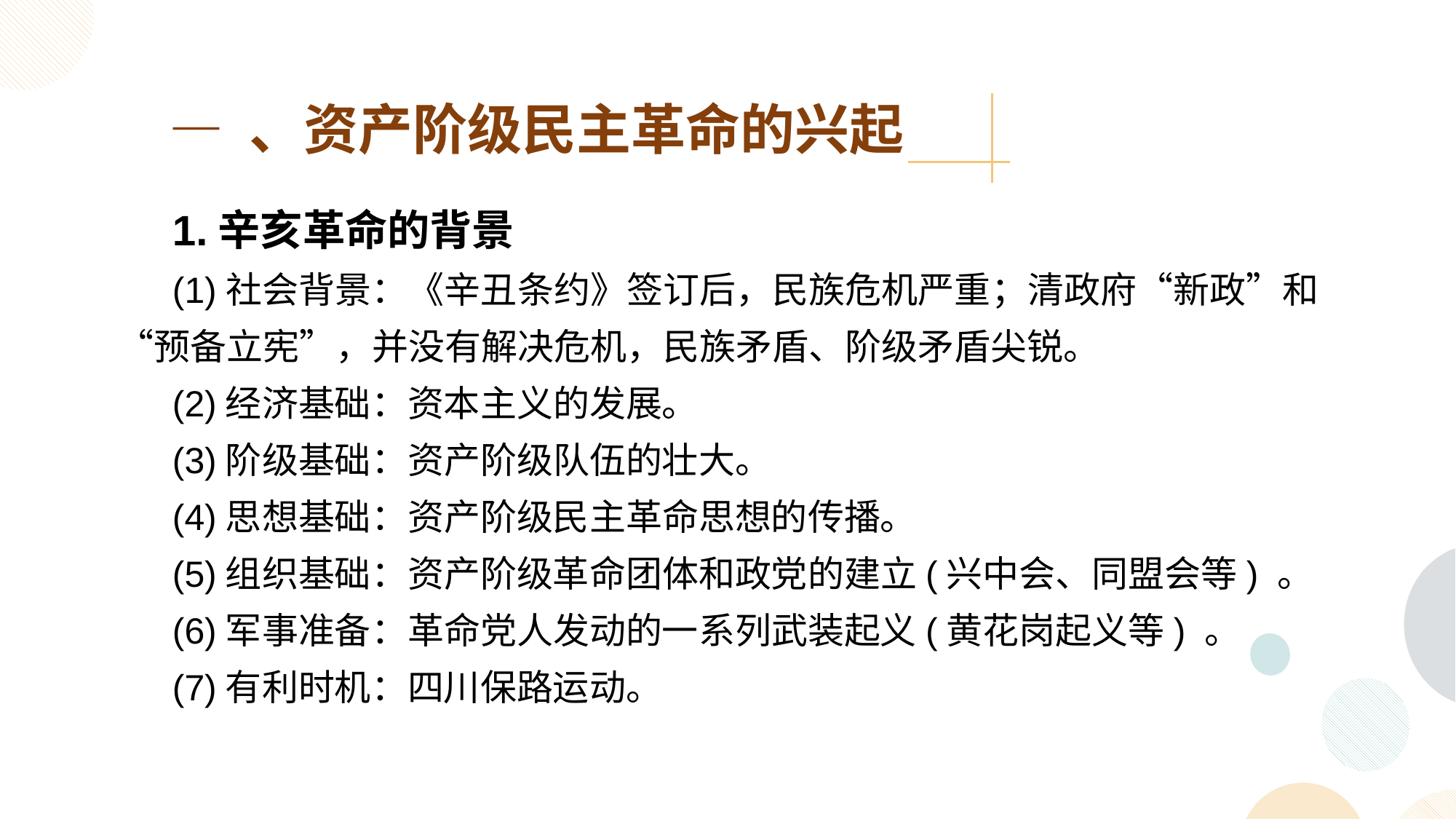

— 、资产阶级民主革命的兴起
1.辛亥革命的背景
(1)社会背景：《辛丑条约》签订后，民族危机严重；清政府“新政”和“预备立宪”，并没有解决危机，民族矛盾、阶级矛盾尖锐。
(2)经济基础：资本主义的发展。
(3)阶级基础：资产阶级队伍的壮大。
(4)思想基础：资产阶级民主革命思想的传播。
(5)组织基础：资产阶级革命团体和政党的建立(兴中会、同盟会等) 。
(6)军事准备：革命党人发动的一系列武装起义(黄花岗起义等) 。
(7)有利时机：四川保路运动。